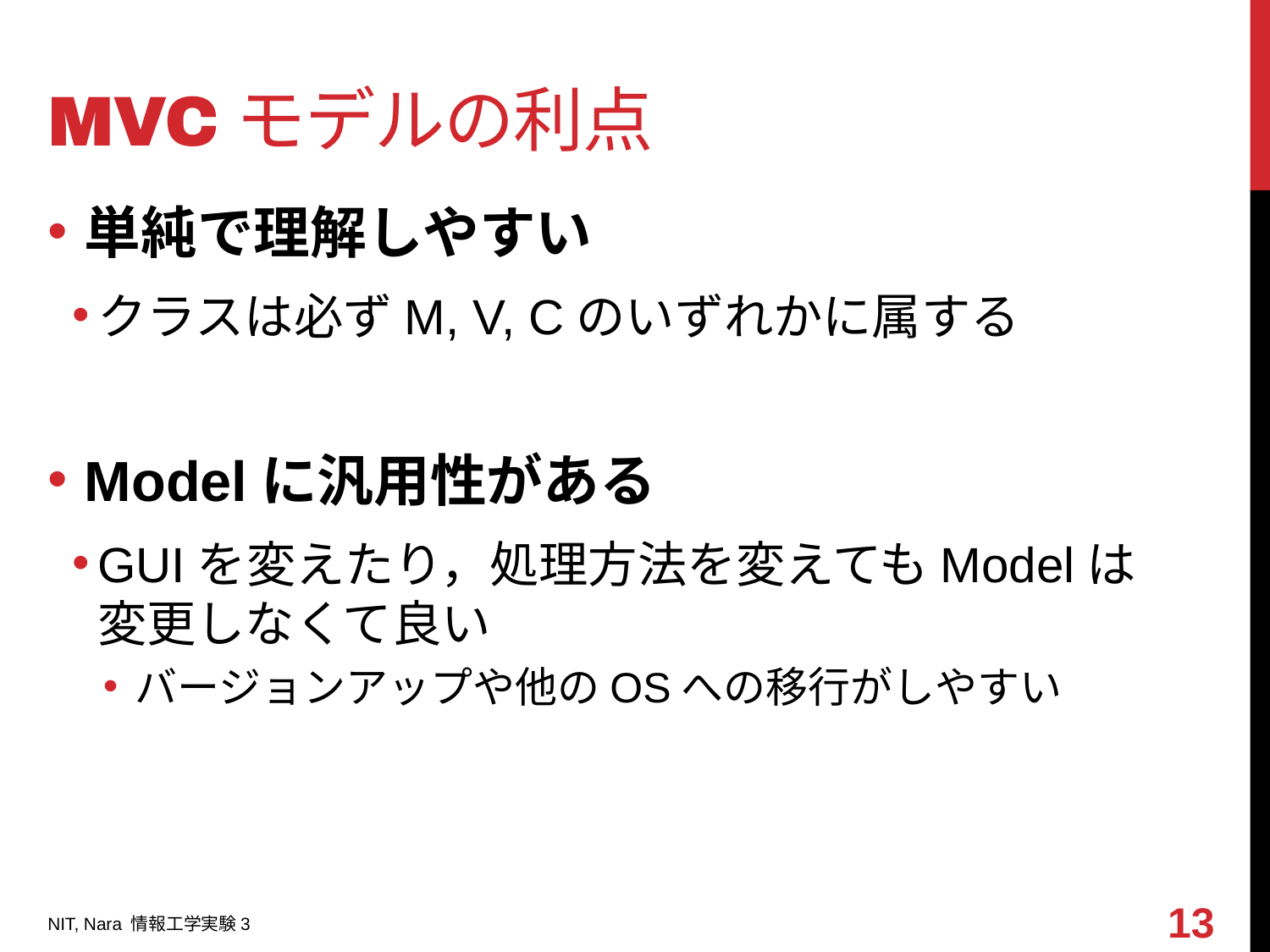

# MVCモデルの利点
単純で理解しやすい
クラスは必ずM, V, Cのいずれかに属する

Modelに汎用性がある
GUIを変えたり，処理方法を変えてもModelは
変更しなくて良い
バージョンアップや他のOSへの移行がしやすい
13
NIT, Nara 情報工学実験3